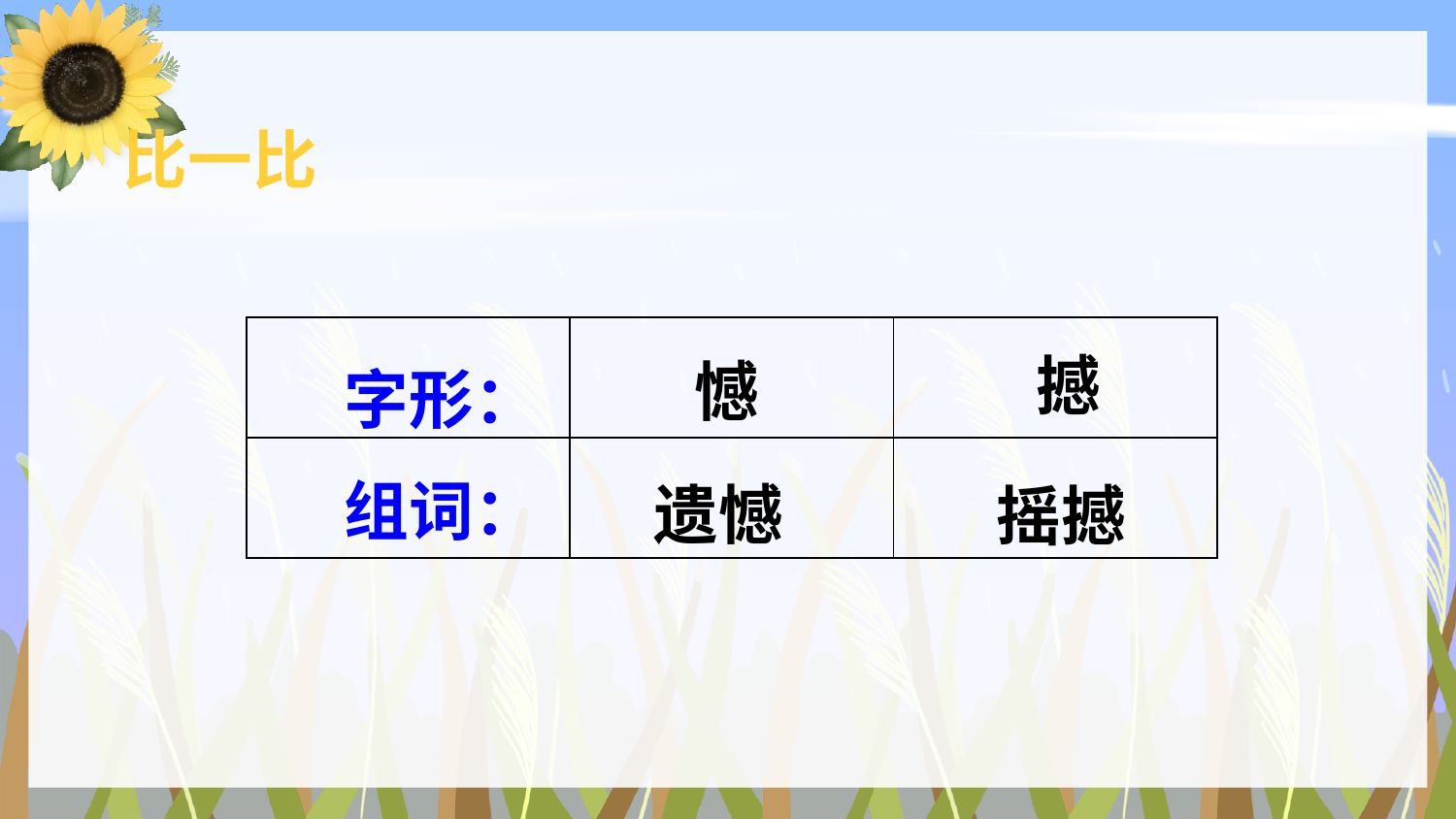

比一比
撼
|  |  |  |
| --- | --- | --- |
|  |  |  |
憾
字形：
组词：
遗憾
摇撼